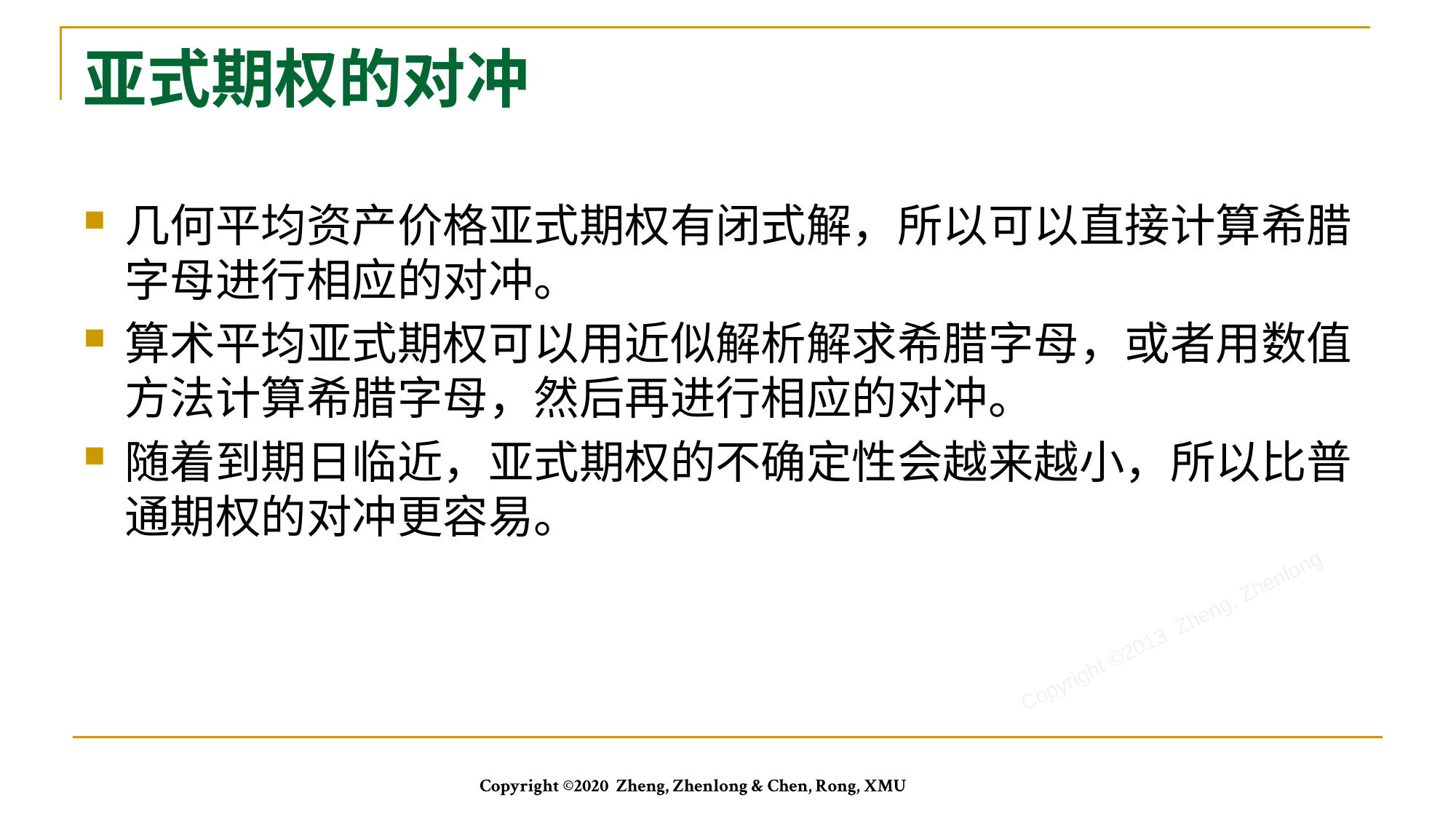

# 亚式期权的对冲
几何平均资产价格亚式期权有闭式解，所以可以直接计算希腊字母进行相应的对冲。
算术平均亚式期权可以用近似解析解求希腊字母，或者用数值方法计算希腊字母，然后再进行相应的对冲。
随着到期日临近，亚式期权的不确定性会越来越小，所以比普通期权的对冲更容易。
Copyright ©2020  Zheng, Zhenlong & Chen, Rong, XMU